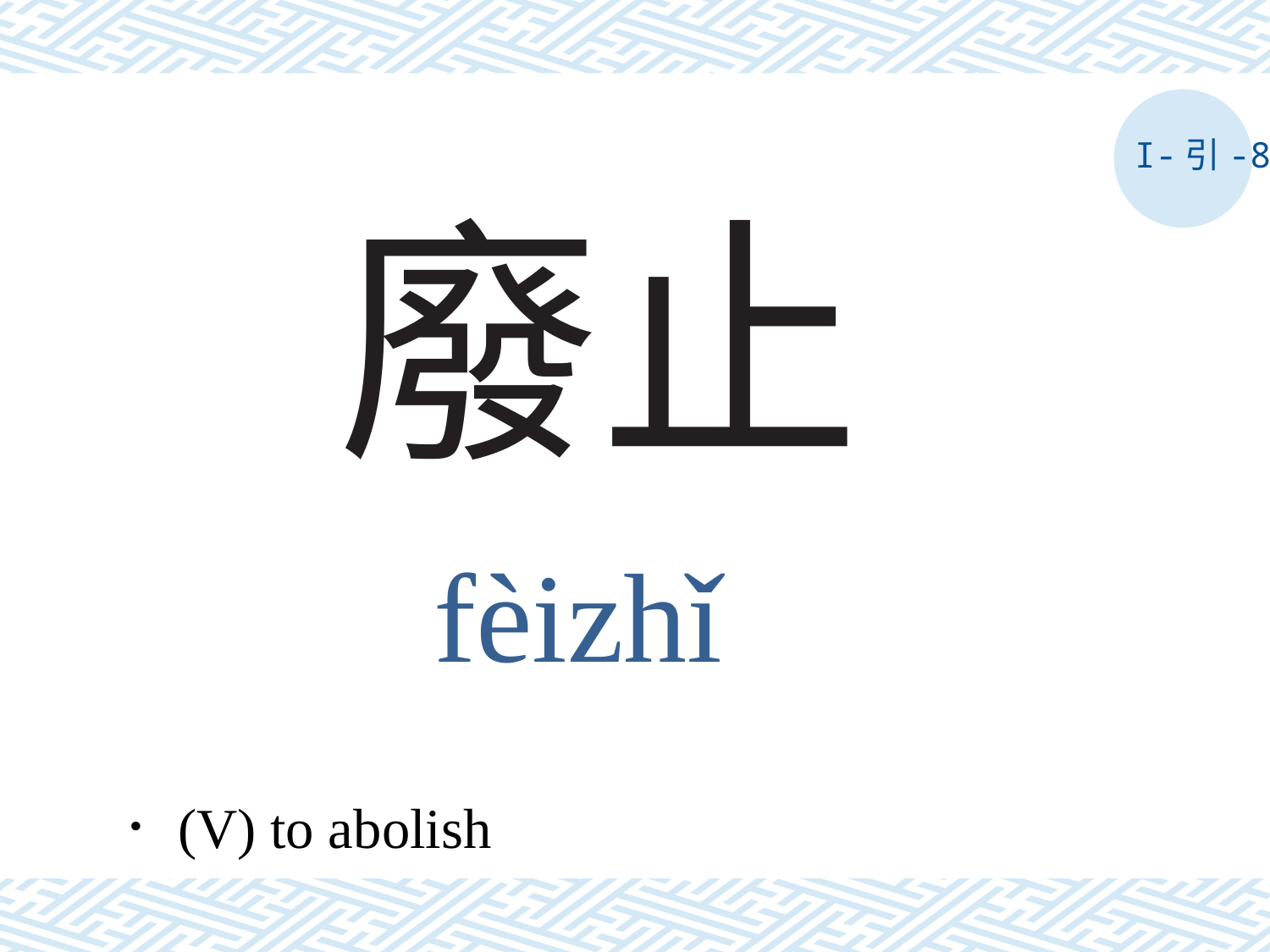

I-引-8

# 廢止
fèizhǐ
．(V) to abolish